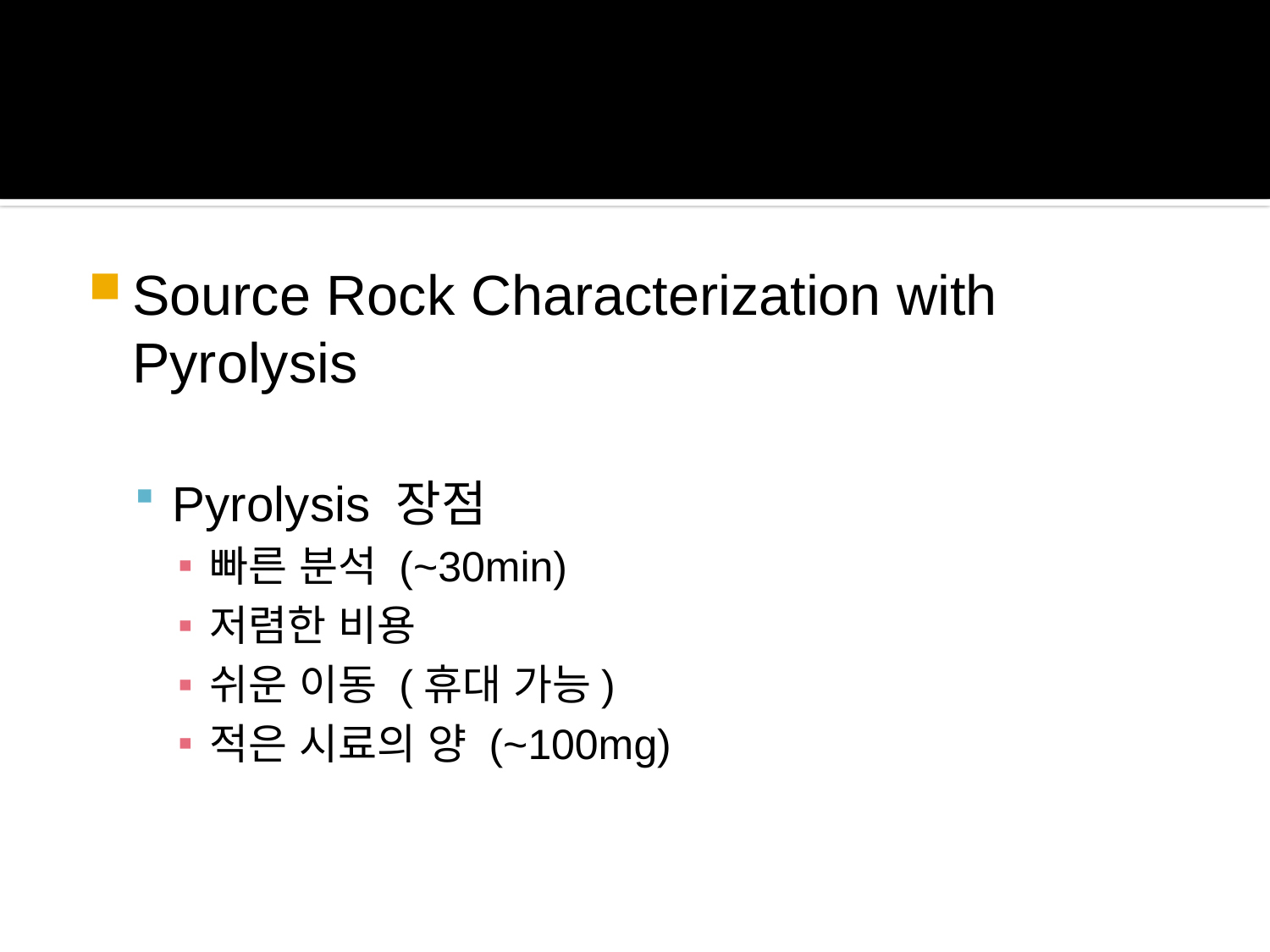

Source Rock Characterization with Pyrolysis

Pyrolysis 장점
빠른 분석 (~30min)
저렴한 비용
쉬운 이동 (휴대 가능)
적은 시료의 양 (~100mg)